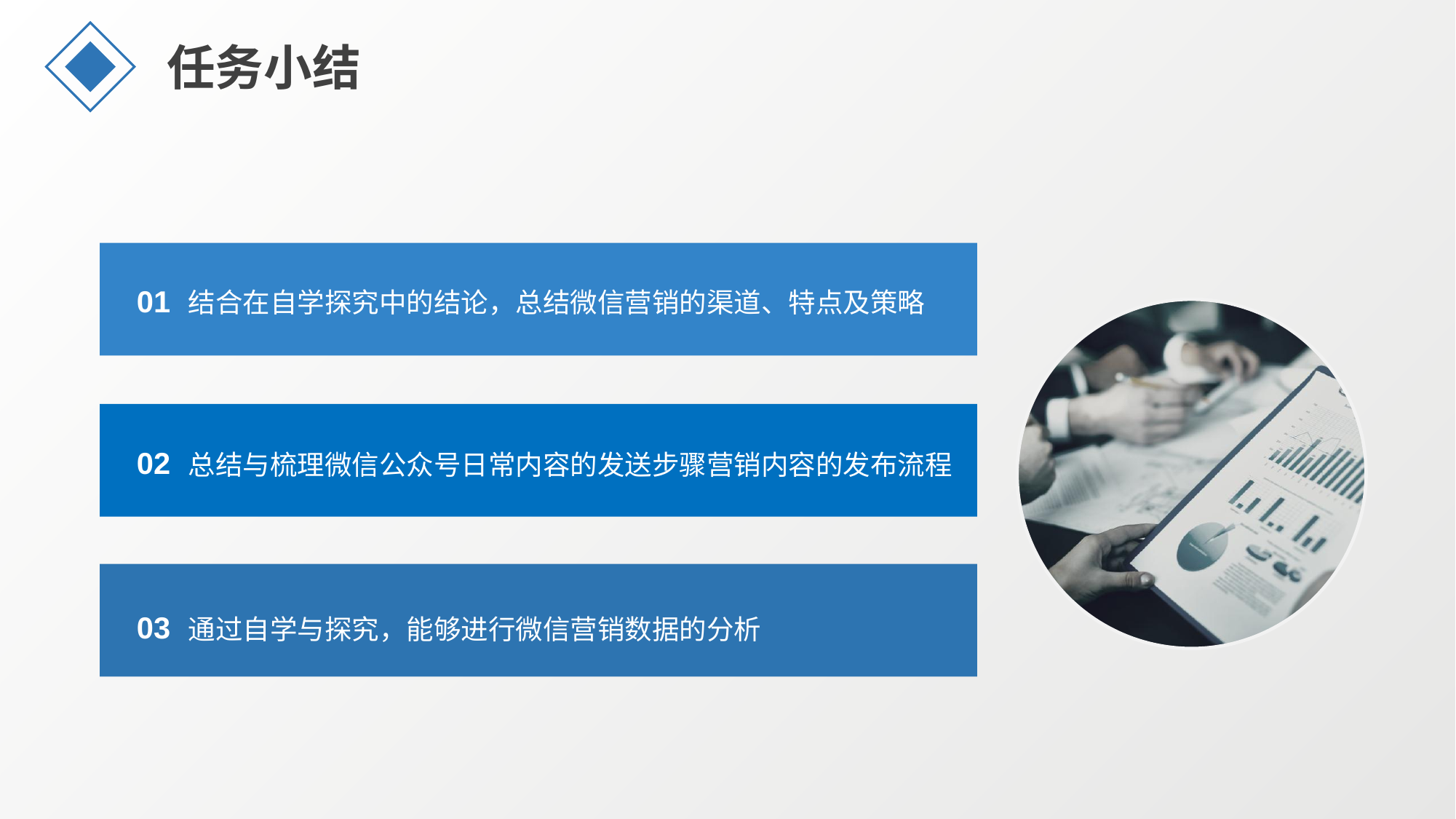

任务小结

结合在自学探究中的结论，总结微信营销的渠道、特点及策略
01

总结与梳理微信公众号日常内容的发送步骤营销内容的发布流程
02

通过自学与探究，能够进行微信营销数据的分析
03